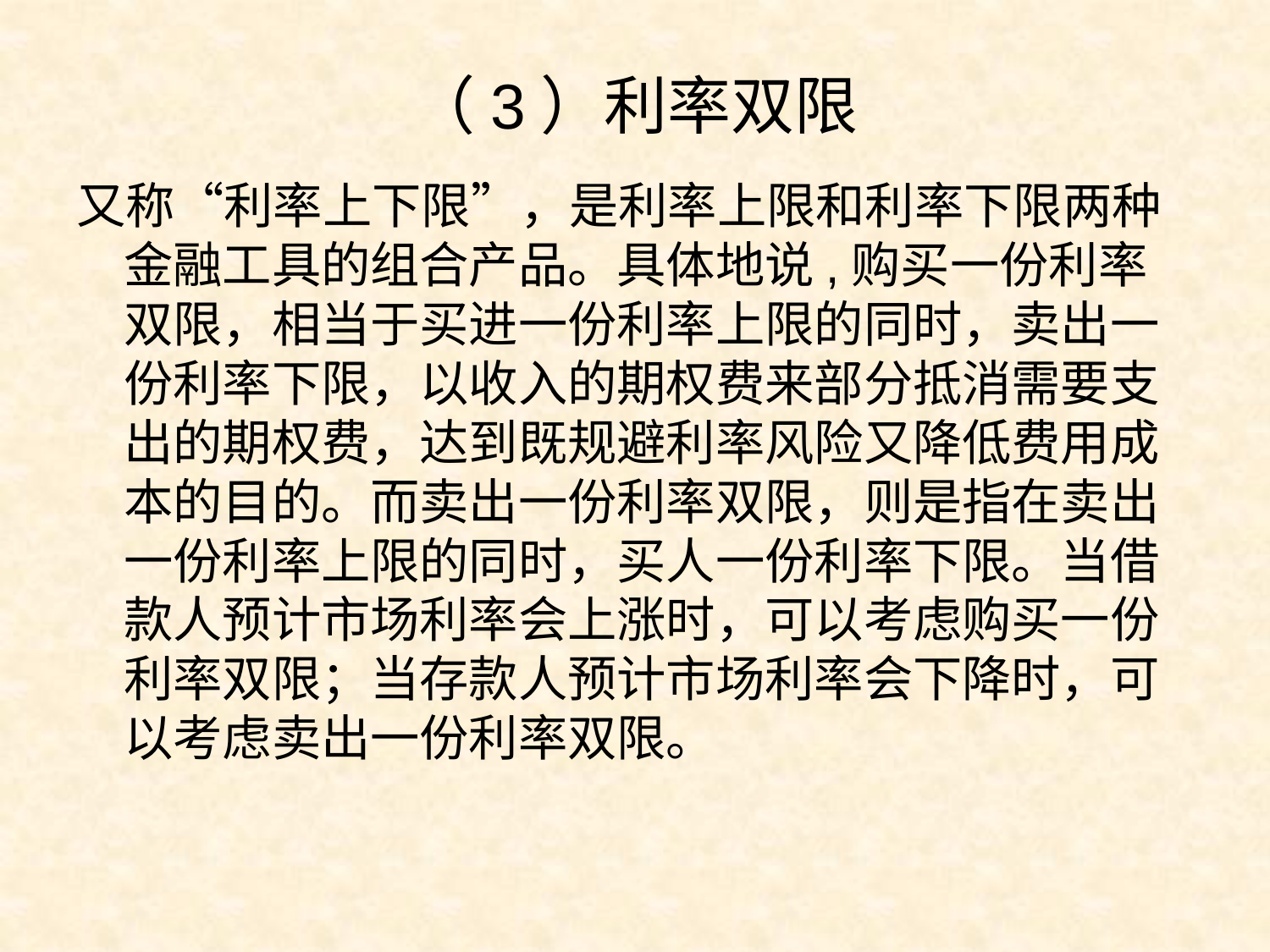

# （3）利率双限
又称“利率上下限”，是利率上限和利率下限两种金融工具的组合产品。具体地说,购买一份利率双限，相当于买进一份利率上限的同时，卖出一份利率下限，以收入的期权费来部分抵消需要支出的期权费，达到既规避利率风险又降低费用成本的目的。而卖出一份利率双限，则是指在卖出一份利率上限的同时，买人一份利率下限。当借款人预计市场利率会上涨时，可以考虑购买一份利率双限；当存款人预计市场利率会下降时，可以考虑卖出一份利率双限。